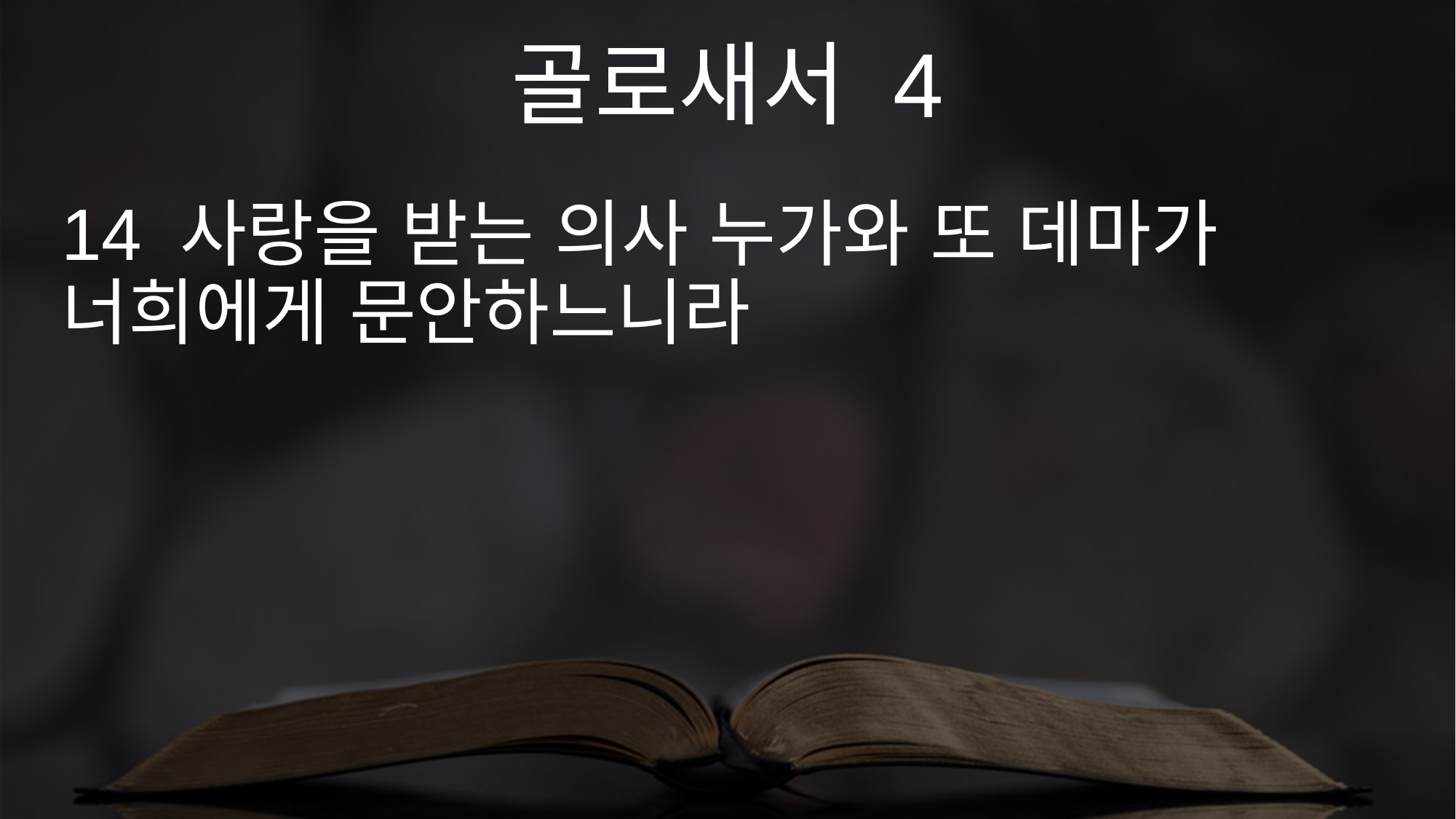

골로새서 4
14 사랑을 받는 의사 누가와 또 데마가 너희에게 문안하느니라